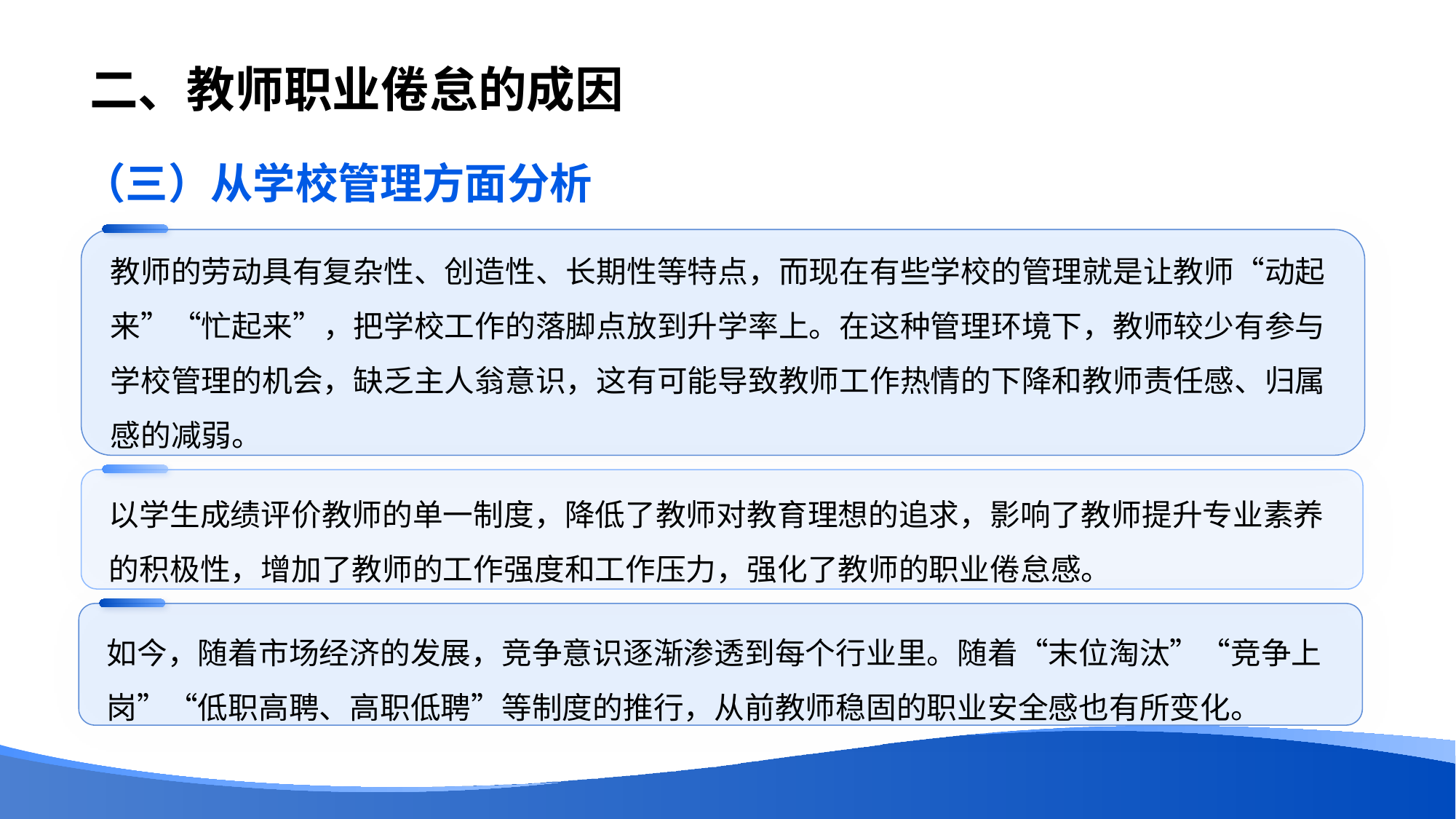

# 二、教师职业倦怠的成因
（三）从学校管理方面分析

教师的劳动具有复杂性、创造性、长期性等特点，而现在有些学校的管理就是让教师“动起来”“忙起来”，把学校工作的落脚点放到升学率上。在这种管理环境下，教师较少有参与学校管理的机会，缺乏主人翁意识，这有可能导致教师工作热情的下降和教师责任感、归属感的减弱。

以学生成绩评价教师的单一制度，降低了教师对教育理想的追求，影响了教师提升专业素养的积极性，增加了教师的工作强度和工作压力，强化了教师的职业倦怠感。

如今，随着市场经济的发展，竞争意识逐渐渗透到每个行业里。随着“末位淘汰”“竞争上岗”“低职高聘、高职低聘”等制度的推行，从前教师稳固的职业安全感也有所变化。